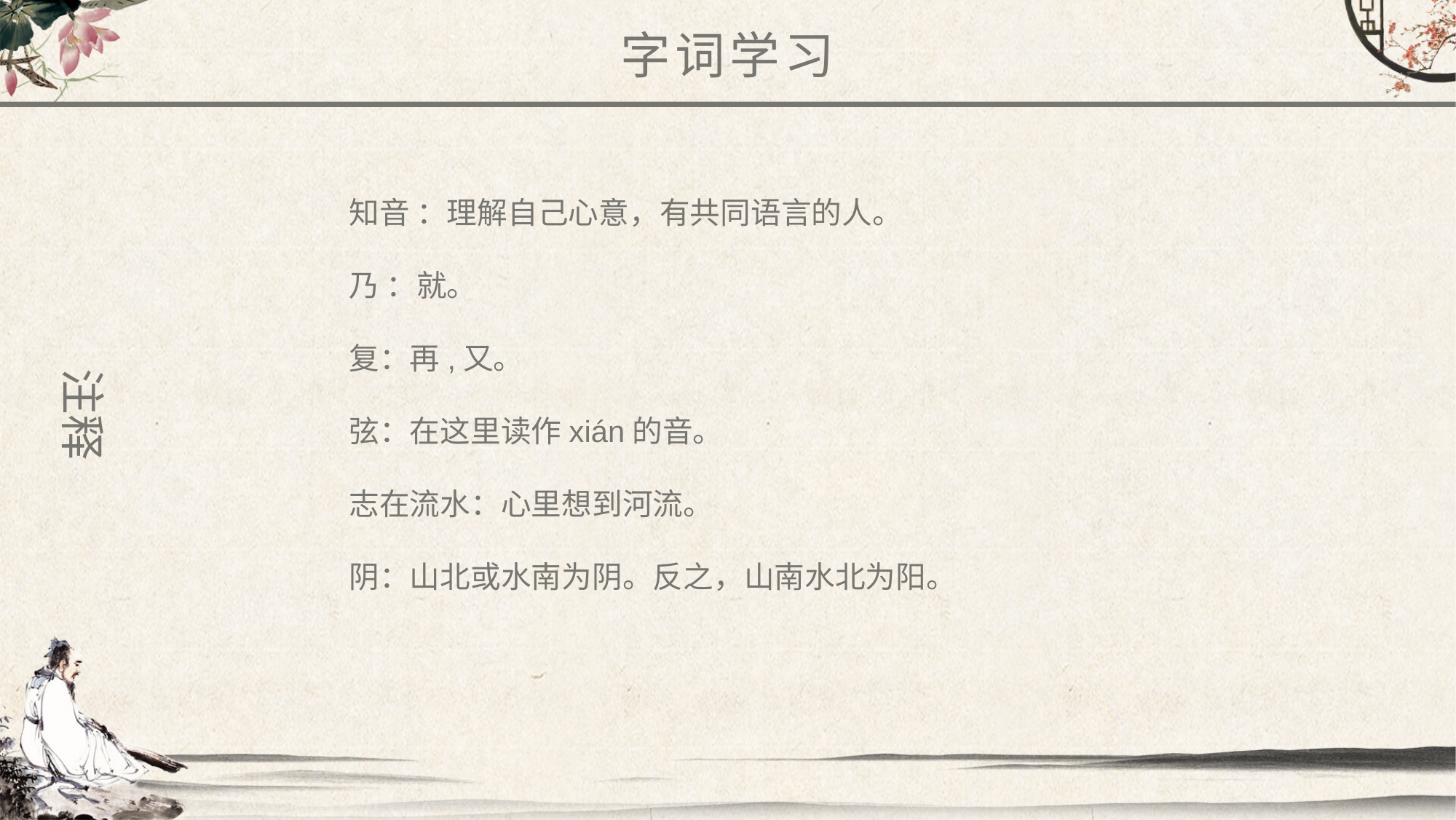

字词学习

知音 ：理解自己心意，有共同语言的人。

乃 ：就。

复：再,又。

弦：在这里读作xián的音。

志在流水：心里想到河流。

阴：山北或水南为阴。反之，山南水北为阳。
注释